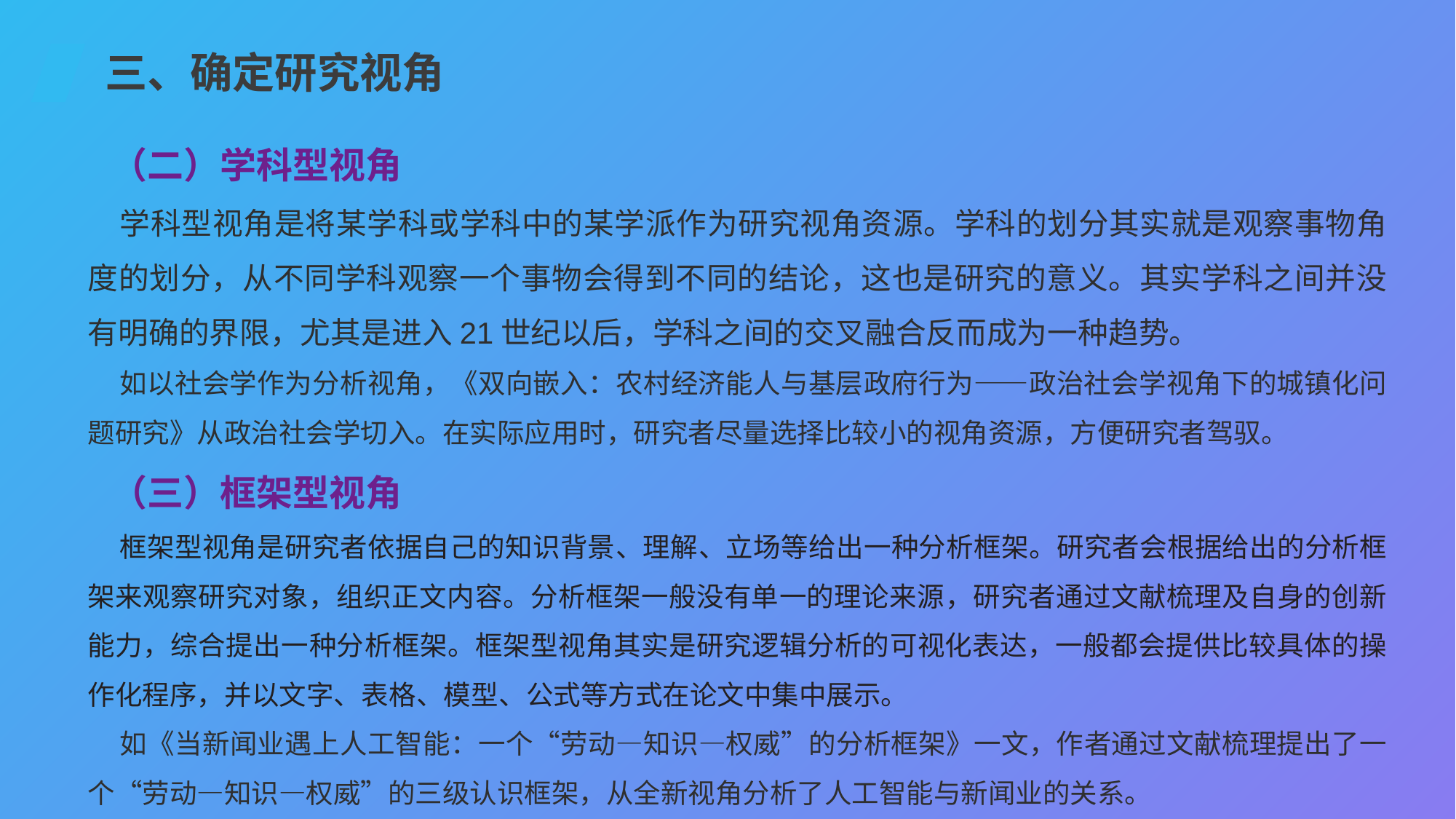

三、确定研究视角
（二）学科型视角
学科型视角是将某学科或学科中的某学派作为研究视角资源。学科的划分其实就是观察事物角度的划分，从不同学科观察一个事物会得到不同的结论，这也是研究的意义。其实学科之间并没有明确的界限，尤其是进入21世纪以后，学科之间的交叉融合反而成为一种趋势。
如以社会学作为分析视角，《双向嵌入：农村经济能人与基层政府行为——政治社会学视角下的城镇化问题研究》从政治社会学切入。在实际应用时，研究者尽量选择比较小的视角资源，方便研究者驾驭。
（三）框架型视角
框架型视角是研究者依据自己的知识背景、理解、立场等给出一种分析框架。研究者会根据给出的分析框架来观察研究对象，组织正文内容。分析框架一般没有单一的理论来源，研究者通过文献梳理及自身的创新能力，综合提出一种分析框架。框架型视角其实是研究逻辑分析的可视化表达，一般都会提供比较具体的操作化程序，并以文字、表格、模型、公式等方式在论文中集中展示。
如《当新闻业遇上人工智能：一个“劳动—知识—权威”的分析框架》一文，作者通过文献梳理提出了一个“劳动—知识—权威”的三级认识框架，从全新视角分析了人工智能与新闻业的关系。